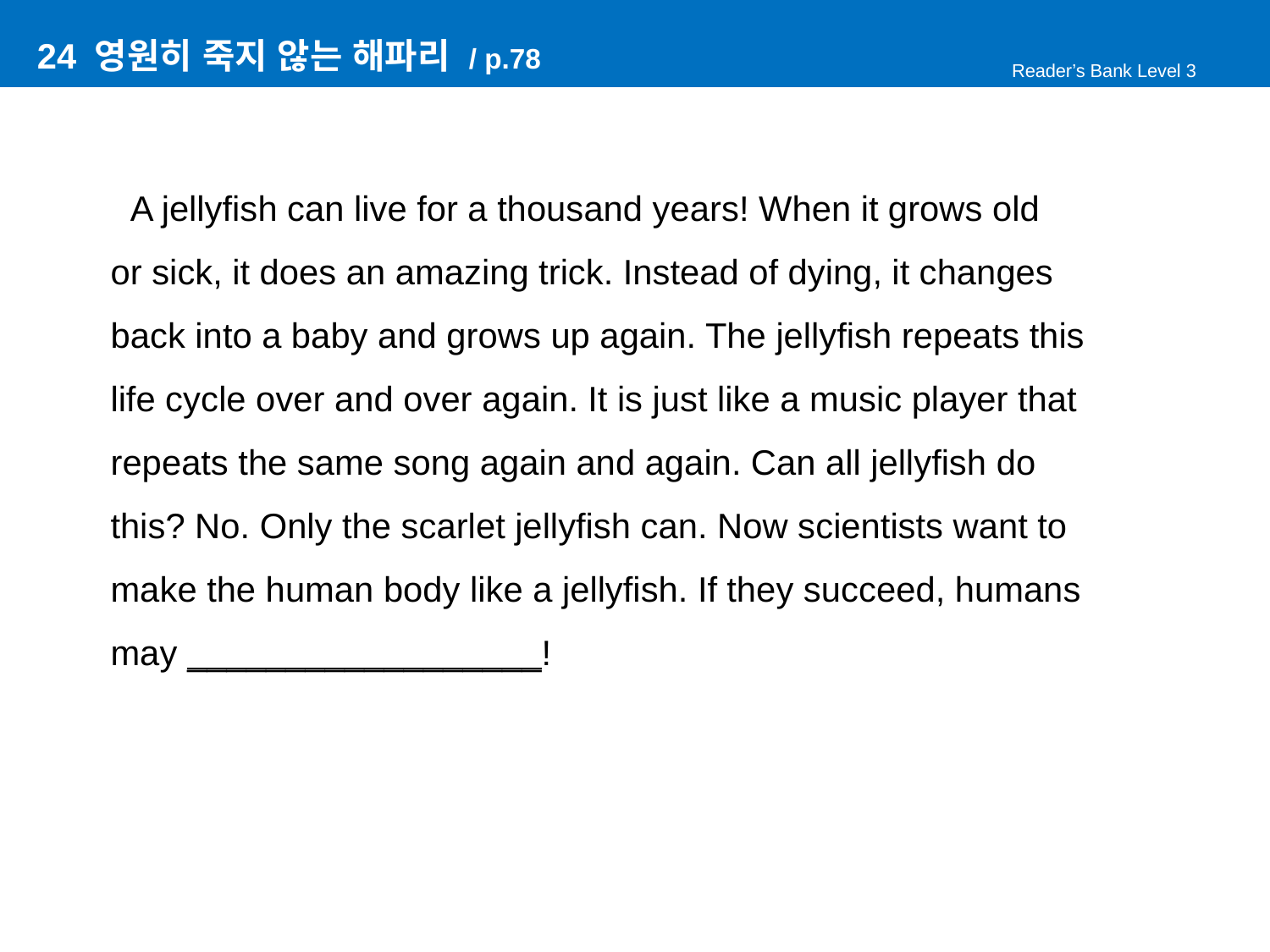

# 24 영원히 죽지 않는 해파리 / p.78
Reader’s Bank Level 3

  A jellyfish can live for a thousand years! When it grows old
or sick, it does an amazing trick. Instead of dying, it changes
back into a baby and grows up again. The jellyfish repeats this
life cycle over and over again. It is just like a music player that
repeats the same song again and again. Can all jellyfish do
this? No. Only the scarlet jellyfish can. Now scientists want to
make the human body like a jellyfish. If they succeed, humans
may __________________!